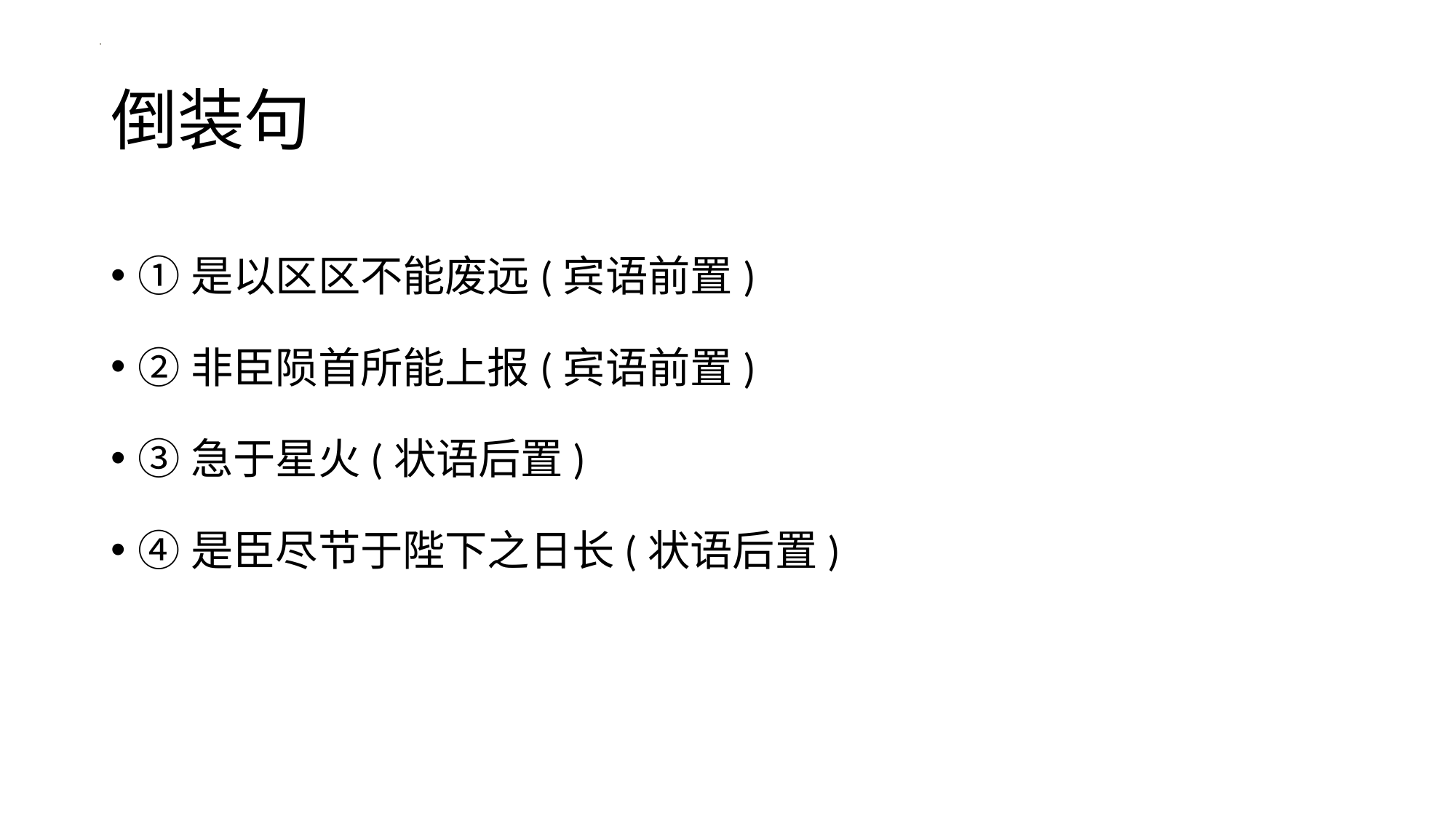

# 倒装句
①是以区区不能废远(宾语前置)
②非臣陨首所能上报(宾语前置)
③急于星火(状语后置)
④是臣尽节于陛下之日长(状语后置)